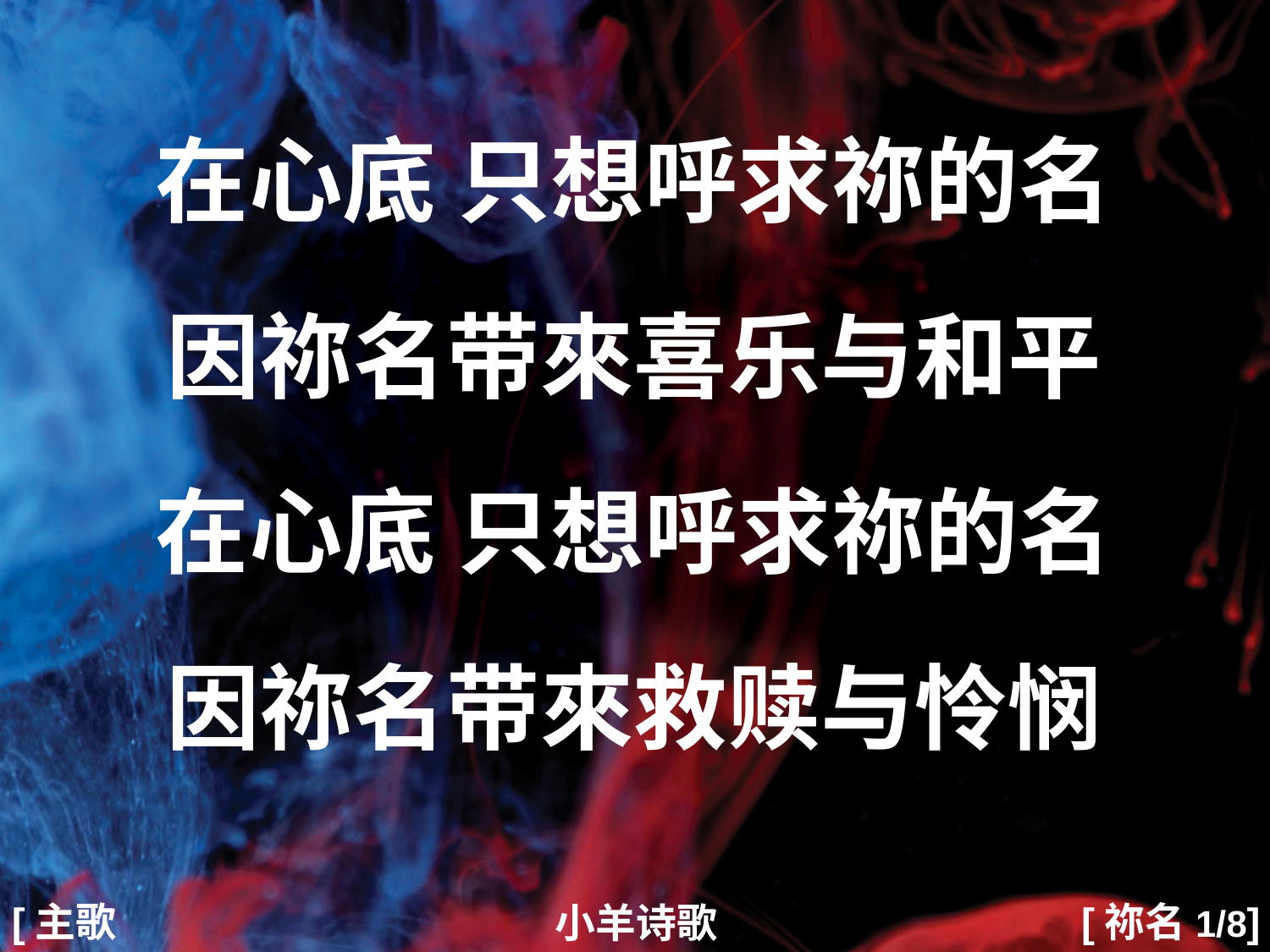

在心底 只想呼求祢的名

因祢名带來喜乐与和平

在心底 只想呼求祢的名

因祢名带來救赎与怜悯

#

[主歌1]
[祢名1/8]
小羊诗歌